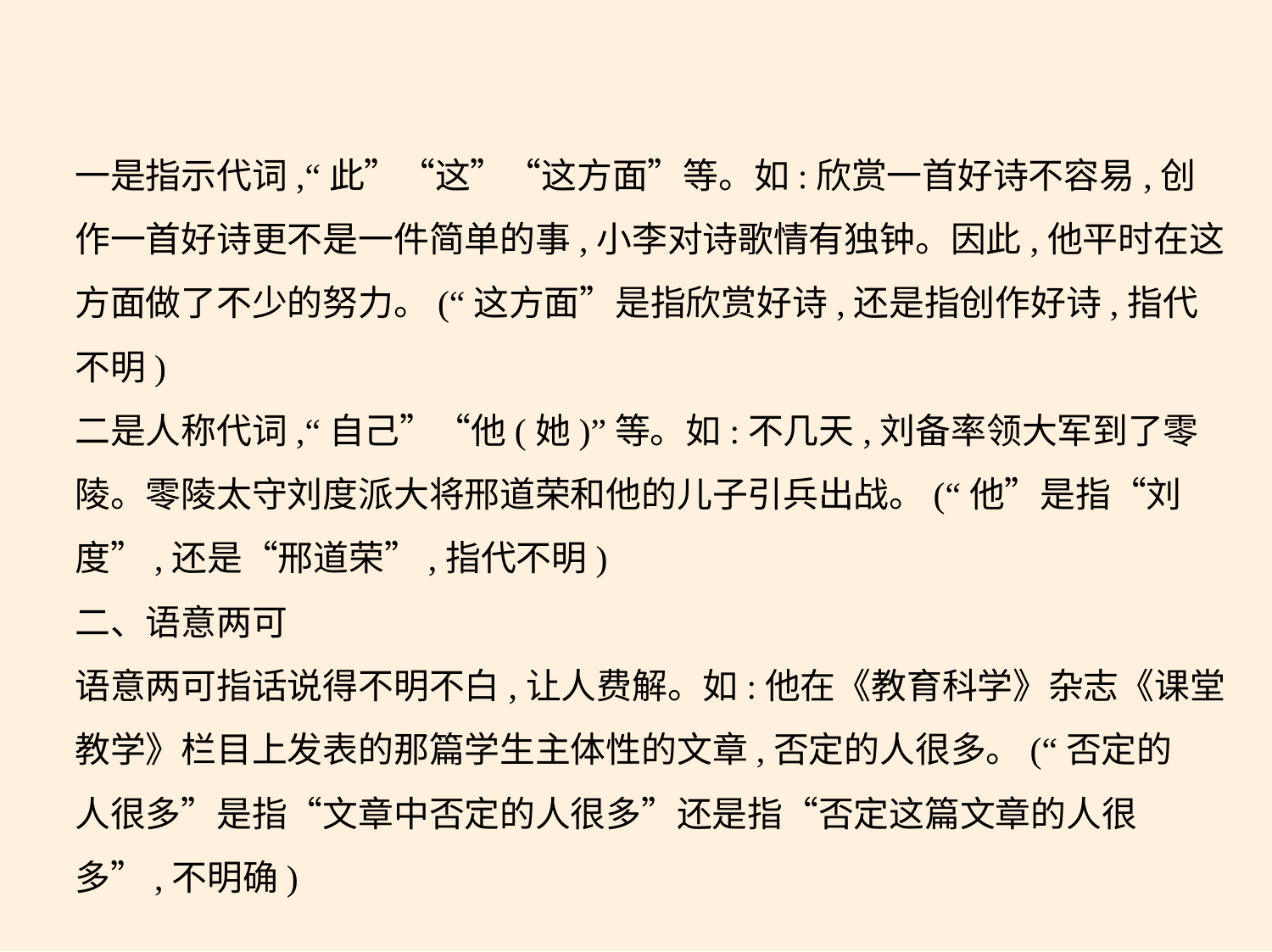

一是指示代词,“此”“这”“这方面”等。如:欣赏一首好诗不容易,创
作一首好诗更不是一件简单的事,小李对诗歌情有独钟。因此,他平时在这
方面做了不少的努力。(“这方面”是指欣赏好诗,还是指创作好诗,指代
不明)
二是人称代词,“自己”“他(她)”等。如:不几天,刘备率领大军到了零
陵。零陵太守刘度派大将邢道荣和他的儿子引兵出战。(“他”是指“刘
度”,还是“邢道荣”,指代不明)
二、语意两可
语意两可指话说得不明不白,让人费解。如:他在《教育科学》杂志《课堂
教学》栏目上发表的那篇学生主体性的文章,否定的人很多。(“否定的
人很多”是指“文章中否定的人很多”还是指“否定这篇文章的人很
多”,不明确)